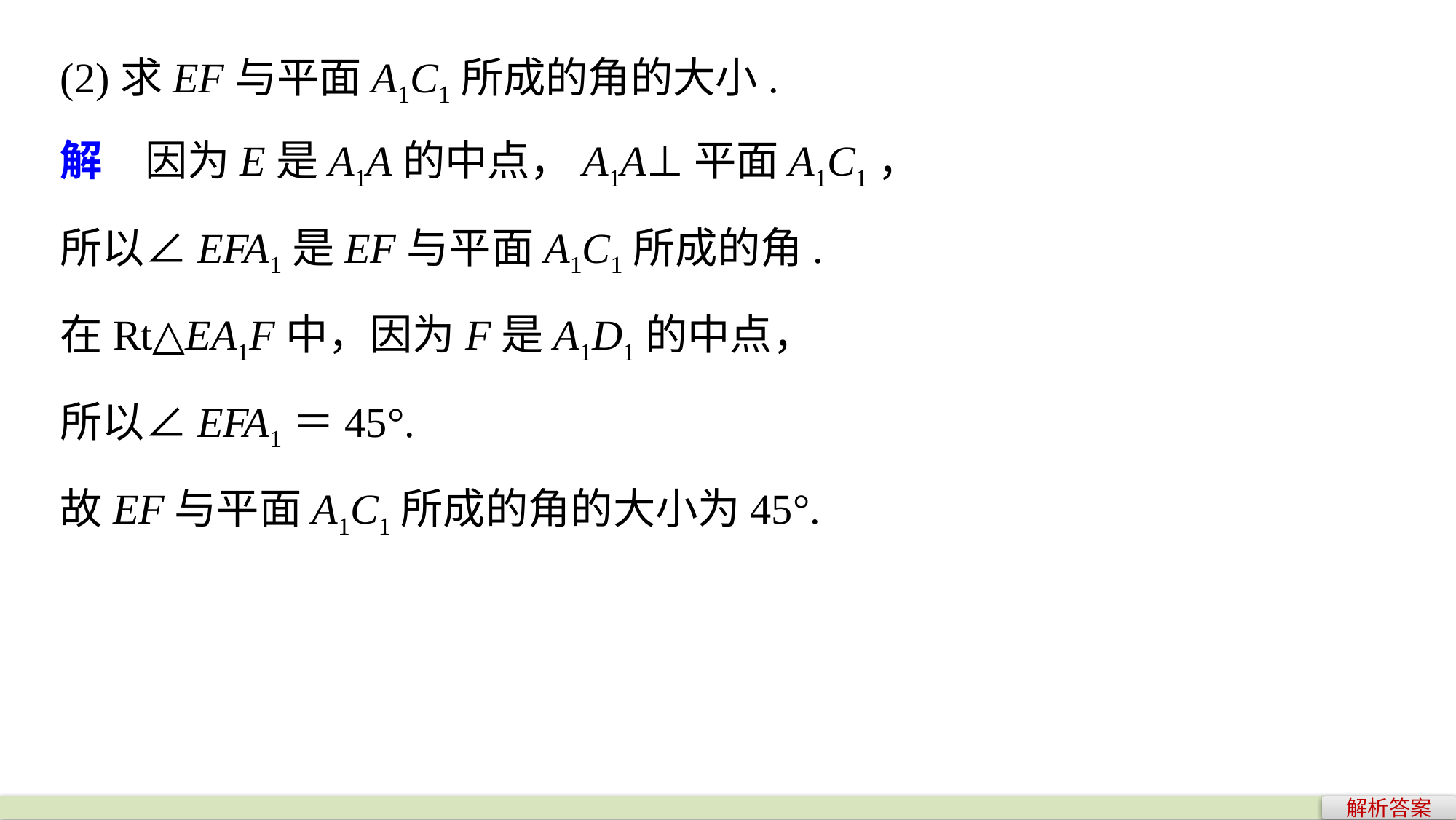

(2)求EF与平面A1C1所成的角的大小.
解　因为E是A1A的中点，A1A⊥平面A1C1，
所以∠EFA1是EF与平面A1C1所成的角.
在Rt△EA1F中，因为F是A1D1的中点，
所以∠EFA1＝45°.
故EF与平面A1C1所成的角的大小为45°.
解析答案